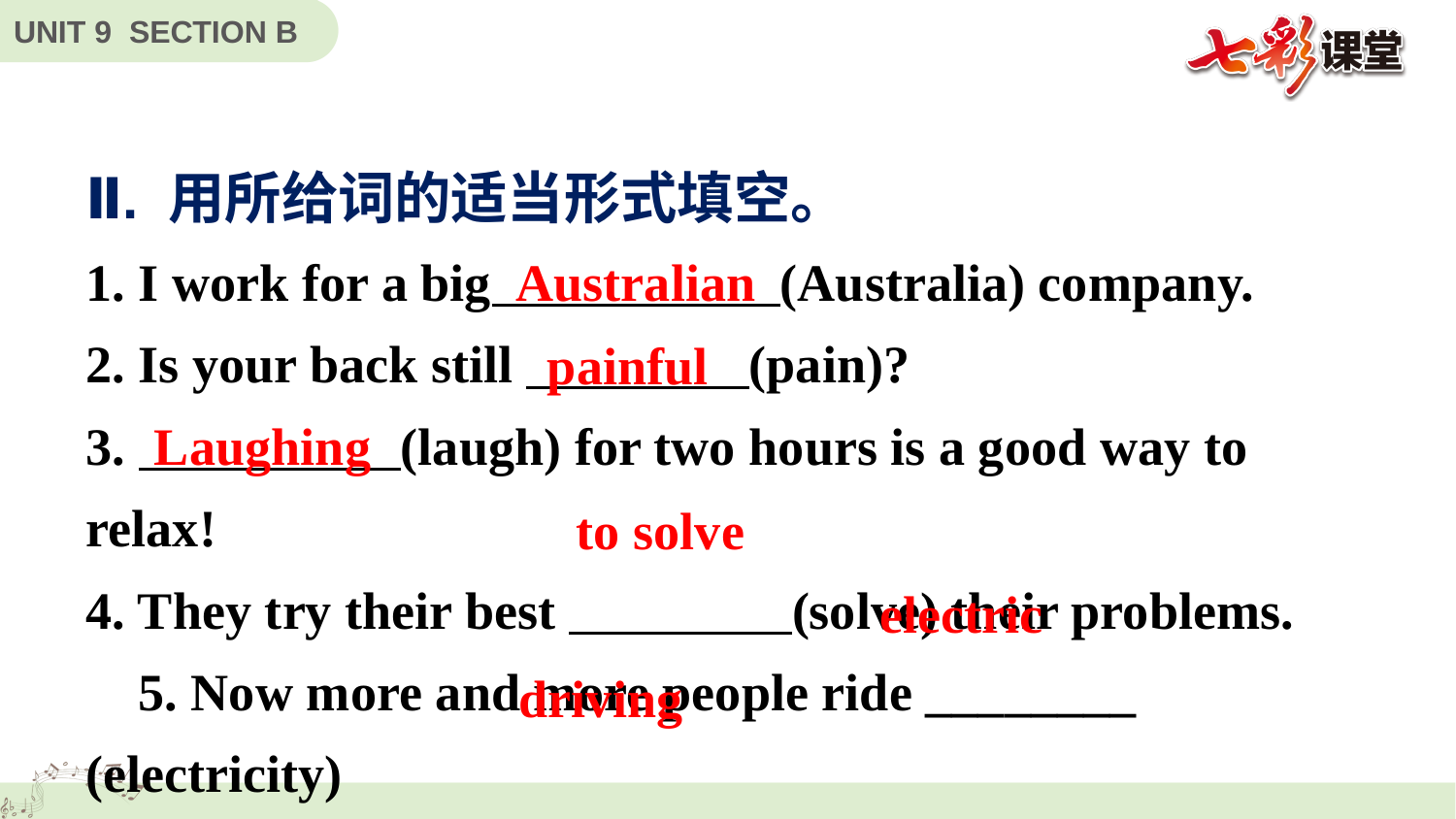

Ⅱ. 用所给词的适当形式填空。
1. I work for a big                      (Australia) company.
2. Is your back still                  (pain)?
3.                     (laugh) for two hours is a good way to relax!
4. They try their best                  (solve) their problems.
    5. Now more and more people ride ________ (electricity)
         bikes instead of _______ (drive)cars.
Australian
painful
Laughing
to solve
electric
driving